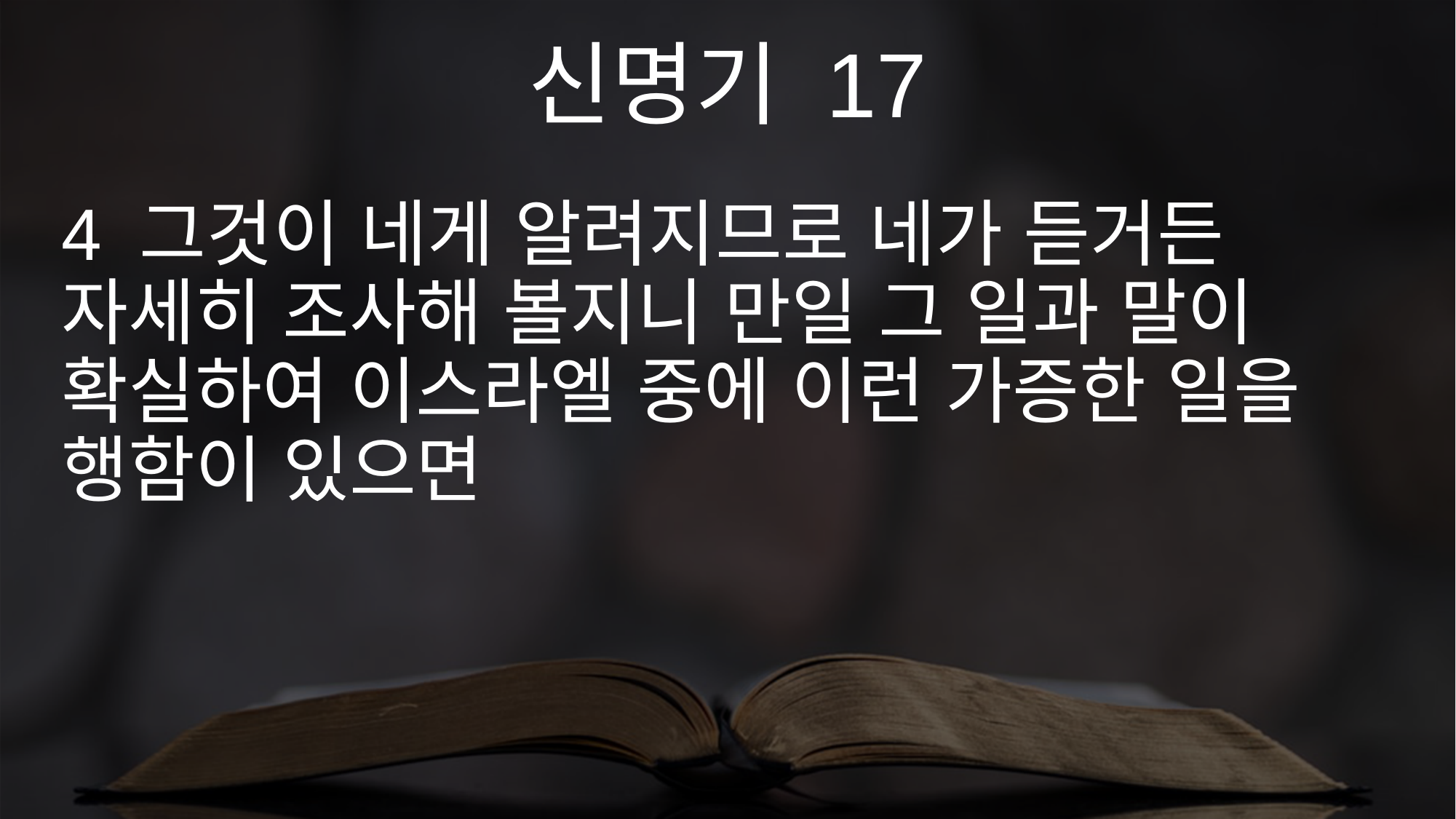

신명기 17
4 그것이 네게 알려지므로 네가 듣거든 자세히 조사해 볼지니 만일 그 일과 말이 확실하여 이스라엘 중에 이런 가증한 일을 행함이 있으면